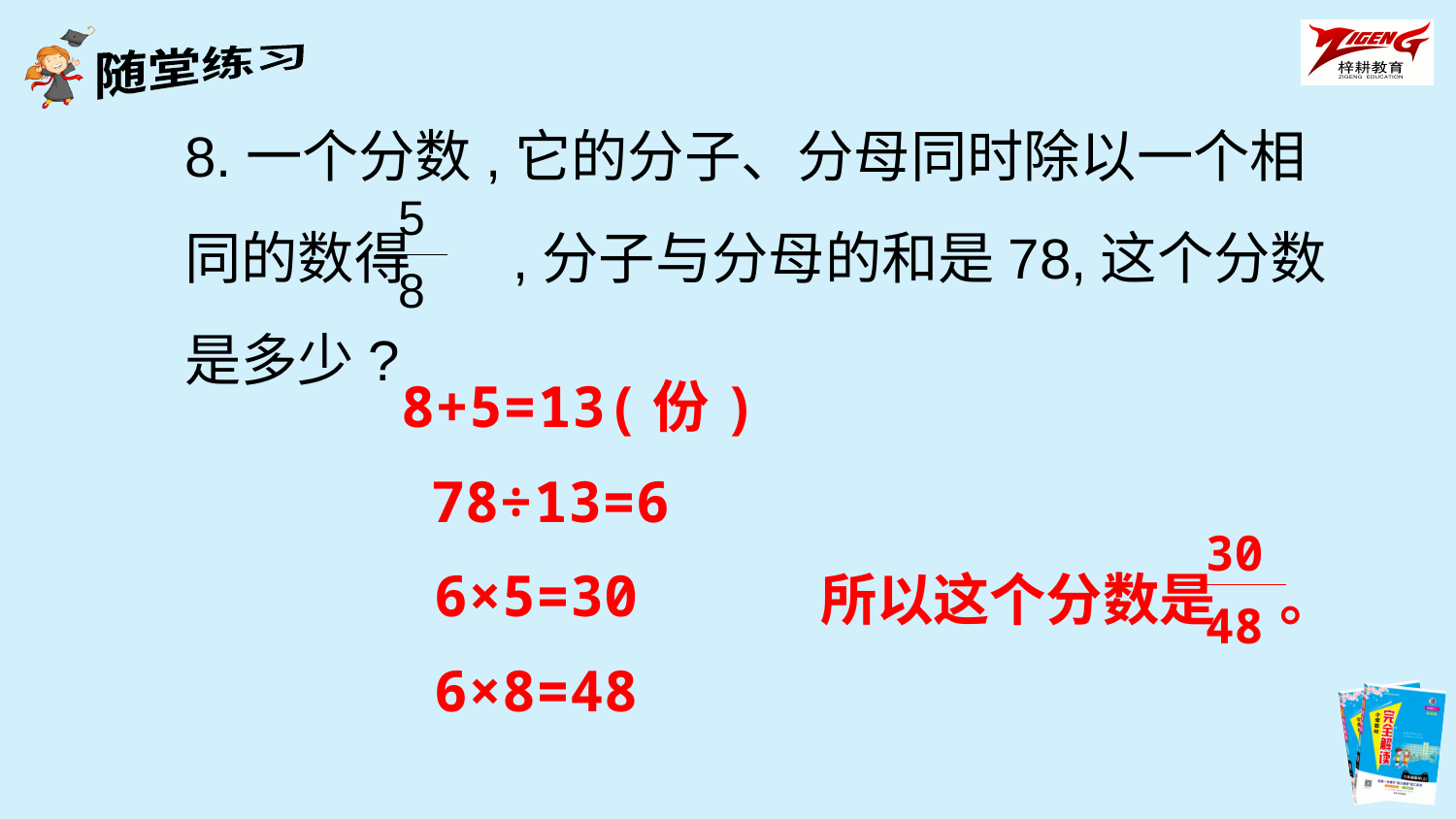

8.一个分数,它的分子、分母同时除以一个相同的数得       ,分子与分母的和是78,这个分数是多少?
| 5 |
| --- |
| 8 |
8+5=13(份)
78÷13=6
| 30 |
| --- |
| 48 |
6×5=30
所以这个分数是     。
6×8=48